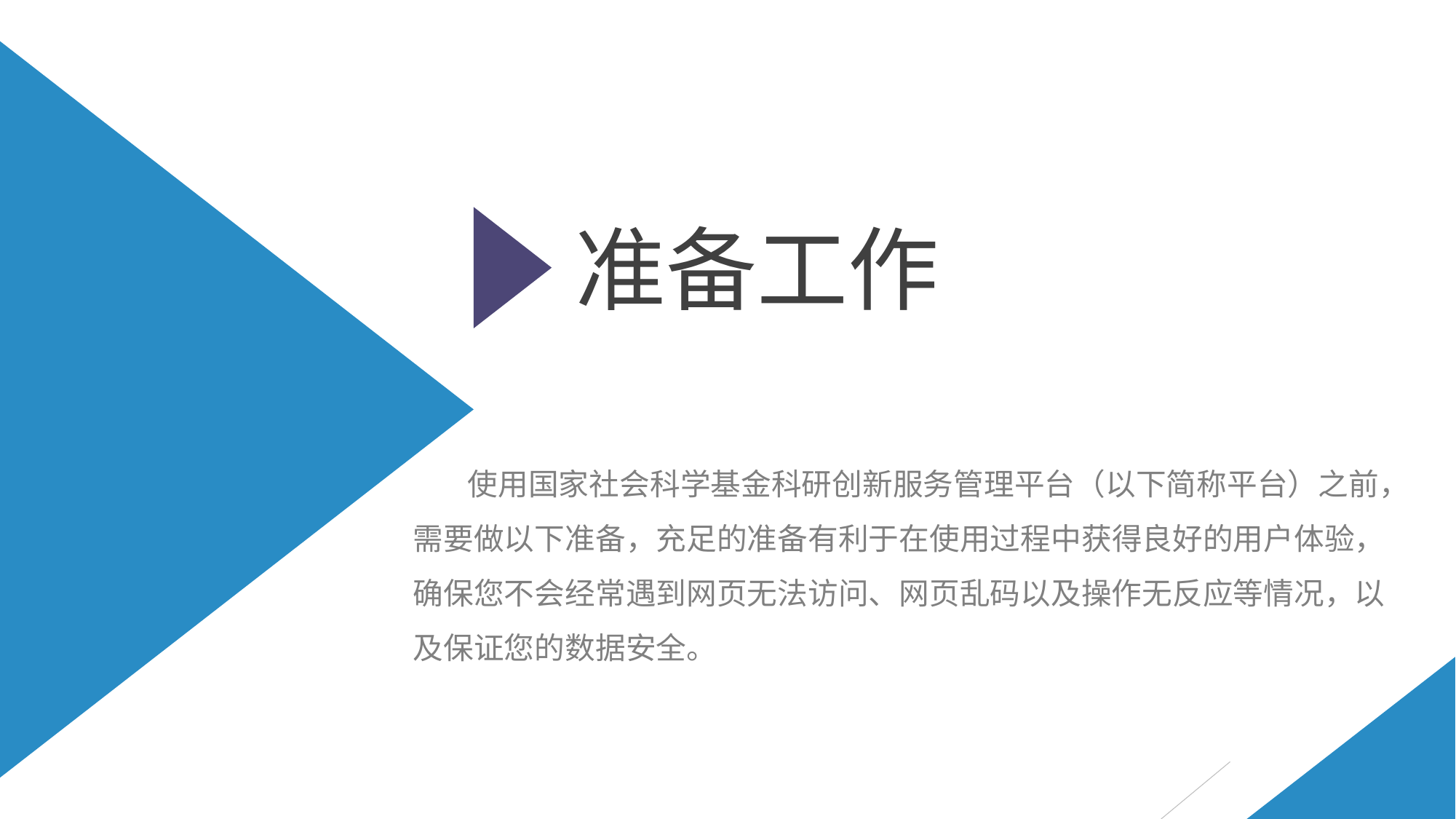

准备工作

使用国家社会科学基金科研创新服务管理平台（以下简称平台）之前，需要做以下准备，充足的准备有利于在使用过程中获得良好的用户体验，确保您不会经常遇到网页无法访问、网页乱码以及操作无反应等情况，以及保证您的数据安全。